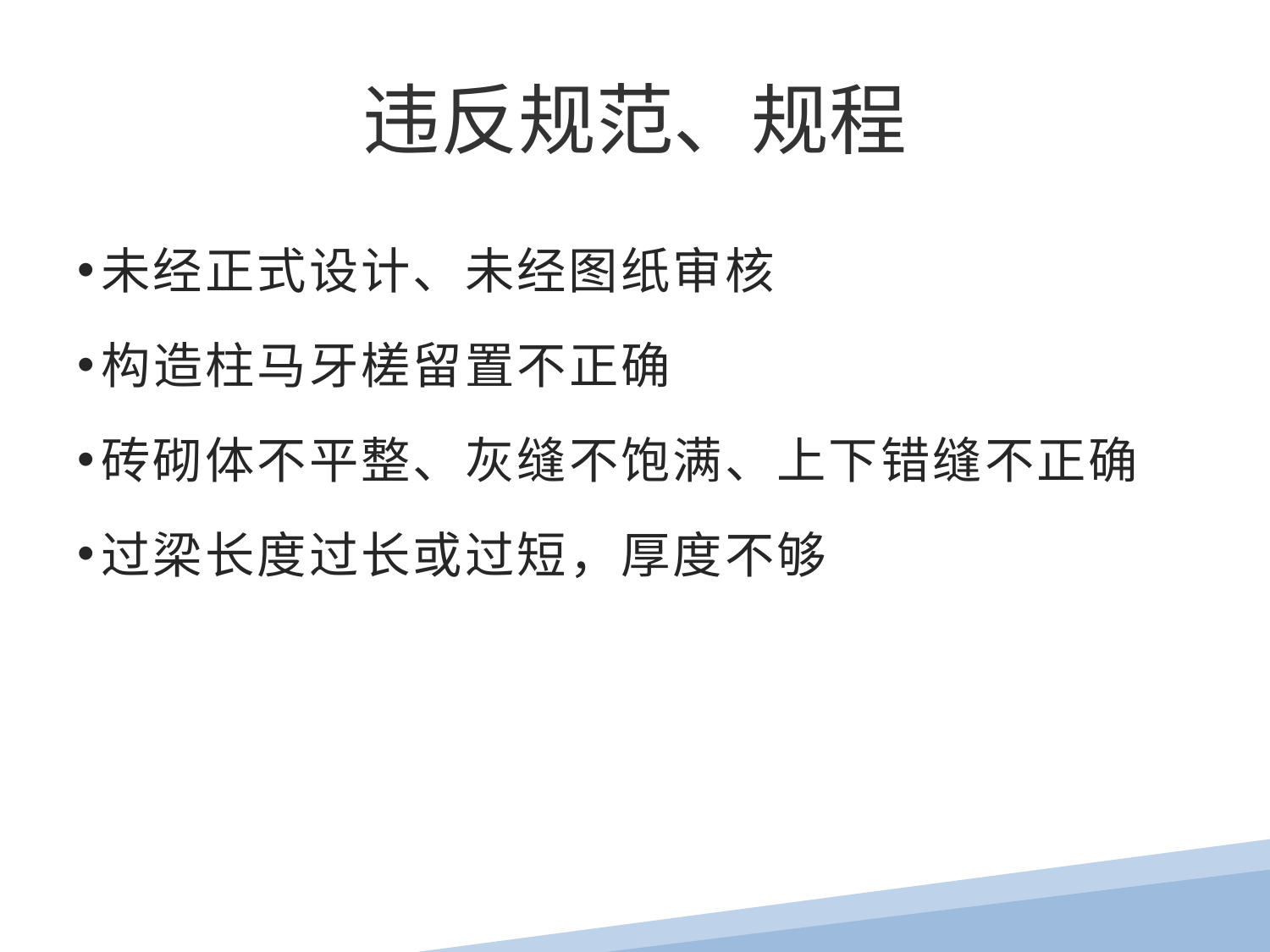

违反规范、规程
未经正式设计、未经图纸审核
构造柱马牙槎留置不正确
砖砌体不平整、灰缝不饱满、上下错缝不正确
过梁长度过长或过短，厚度不够